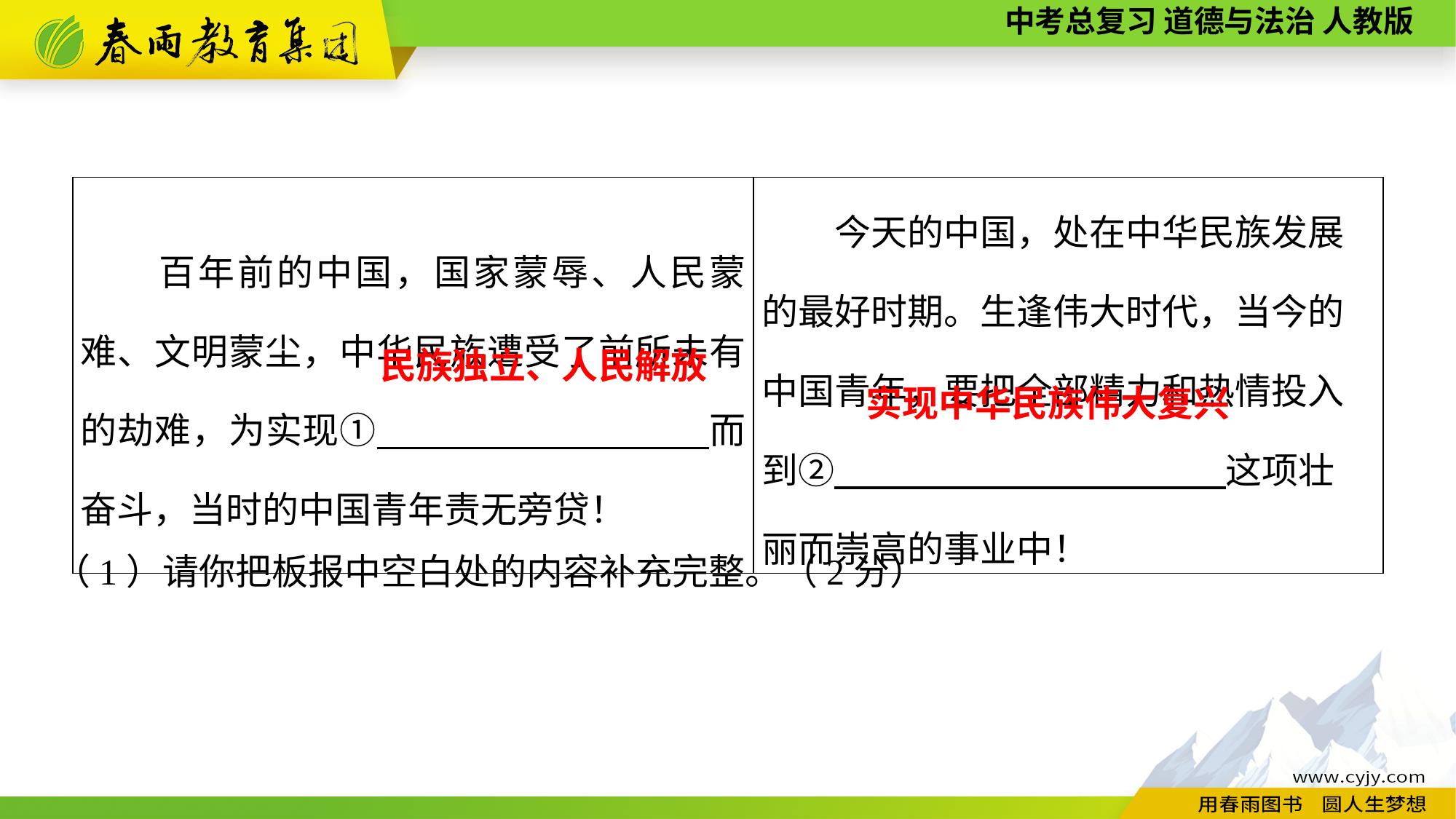

| 百年前的中国，国家蒙辱、人民蒙难、文明蒙尘，中华民族遭受了前所未有的劫难，为实现①　　　 　而奋斗，当时的中国青年责无旁贷！ | 今天的中国，处在中华民族发展的最好时期。生逢伟大时代，当今的中国青年，要把全部精力和热情投入到②　　 　 　这项壮 丽而崇高的事业中！ |
| --- | --- |
民族独立、人民解放
实现中华民族伟大复兴
（1）请你把板报中空白处的内容补充完整。（2分）